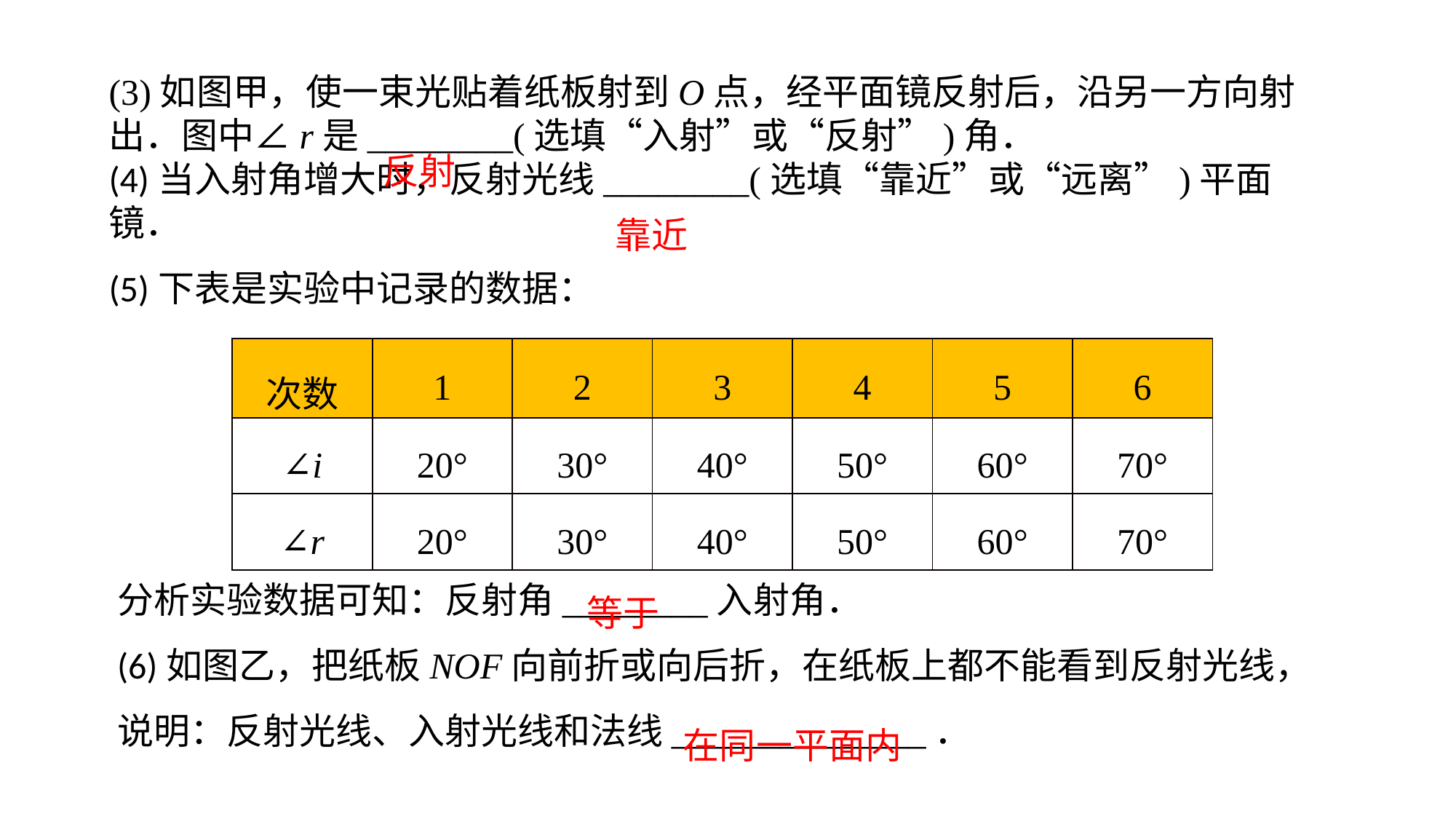

(3)如图甲，使一束光贴着纸板射到O点，经平面镜反射后，沿另一方向射出．图中∠r是________(选填“入射”或“反射”)角．(4)当入射角增大时，反射光线________(选填“靠近”或“远离”)平面镜．(5)下表是实验中记录的数据：
反射
靠近
| 次数 | 1 | 2 | 3 | 4 | 5 | 6 |
| --- | --- | --- | --- | --- | --- | --- |
| ∠i | 20° | 30° | 40° | 50° | 60° | 70° |
| ∠r | 20° | 30° | 40° | 50° | 60° | 70° |
分析实验数据可知：反射角________入射角．(6)如图乙，把纸板NOF向前折或向后折，在纸板上都不能看到反射光线，说明：反射光线、入射光线和法线______________．
等于
在同一平面内